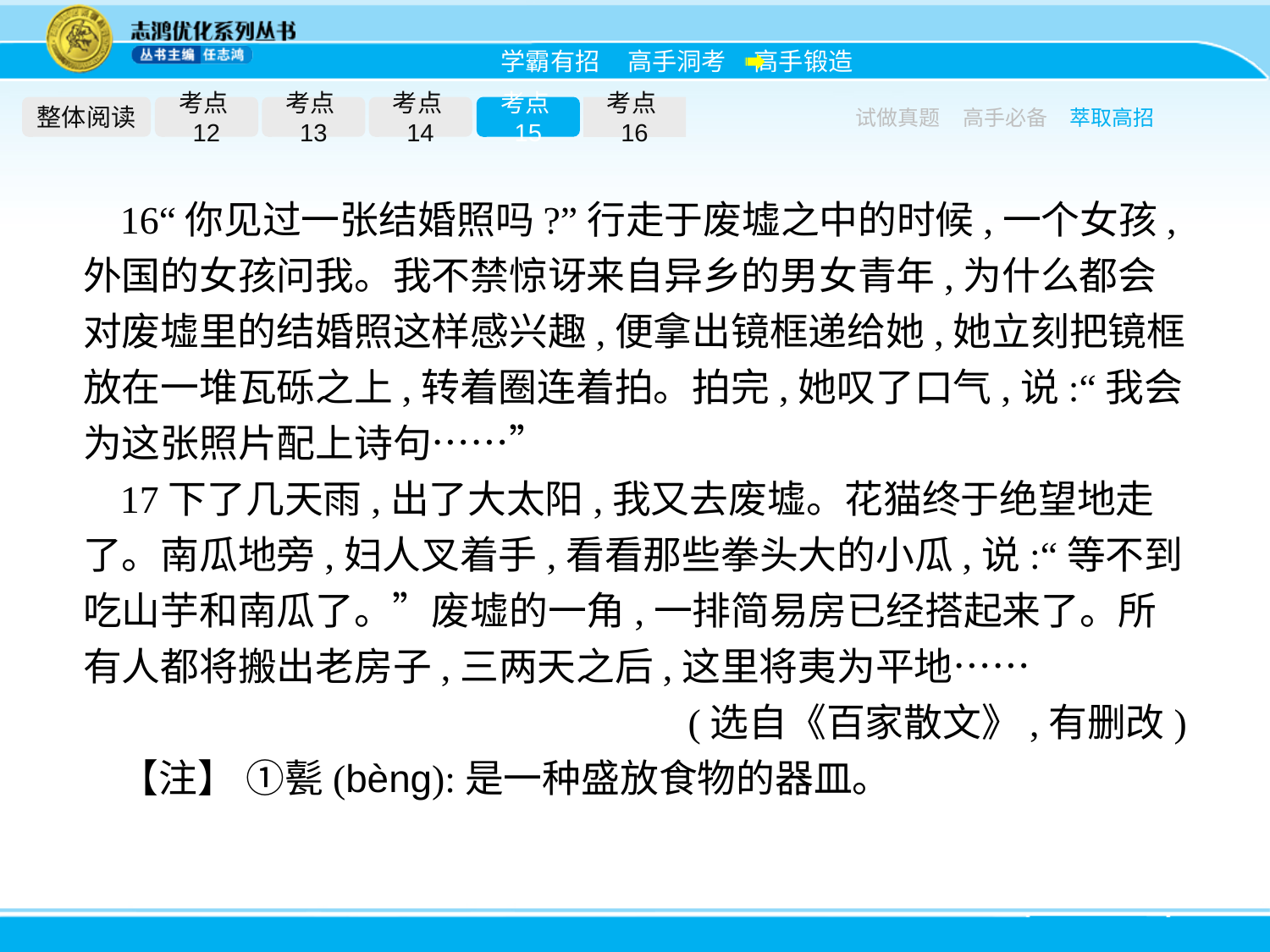

整体阅读
考点12
考点13
考点14
考点15
考点16
试做真题
高手必备
萃取高招
16“你见过一张结婚照吗?”行走于废墟之中的时候,一个女孩,外国的女孩问我。我不禁惊讶来自异乡的男女青年,为什么都会对废墟里的结婚照这样感兴趣,便拿出镜框递给她,她立刻把镜框放在一堆瓦砾之上,转着圈连着拍。拍完,她叹了口气,说:“我会为这张照片配上诗句……”
17下了几天雨,出了大太阳,我又去废墟。花猫终于绝望地走了。南瓜地旁,妇人叉着手,看看那些拳头大的小瓜,说:“等不到吃山芋和南瓜了。”废墟的一角,一排简易房已经搭起来了。所有人都将搬出老房子,三两天之后,这里将夷为平地……
(选自《百家散文》,有删改)
【注】 ①甏(bèng):是一种盛放食物的器皿。